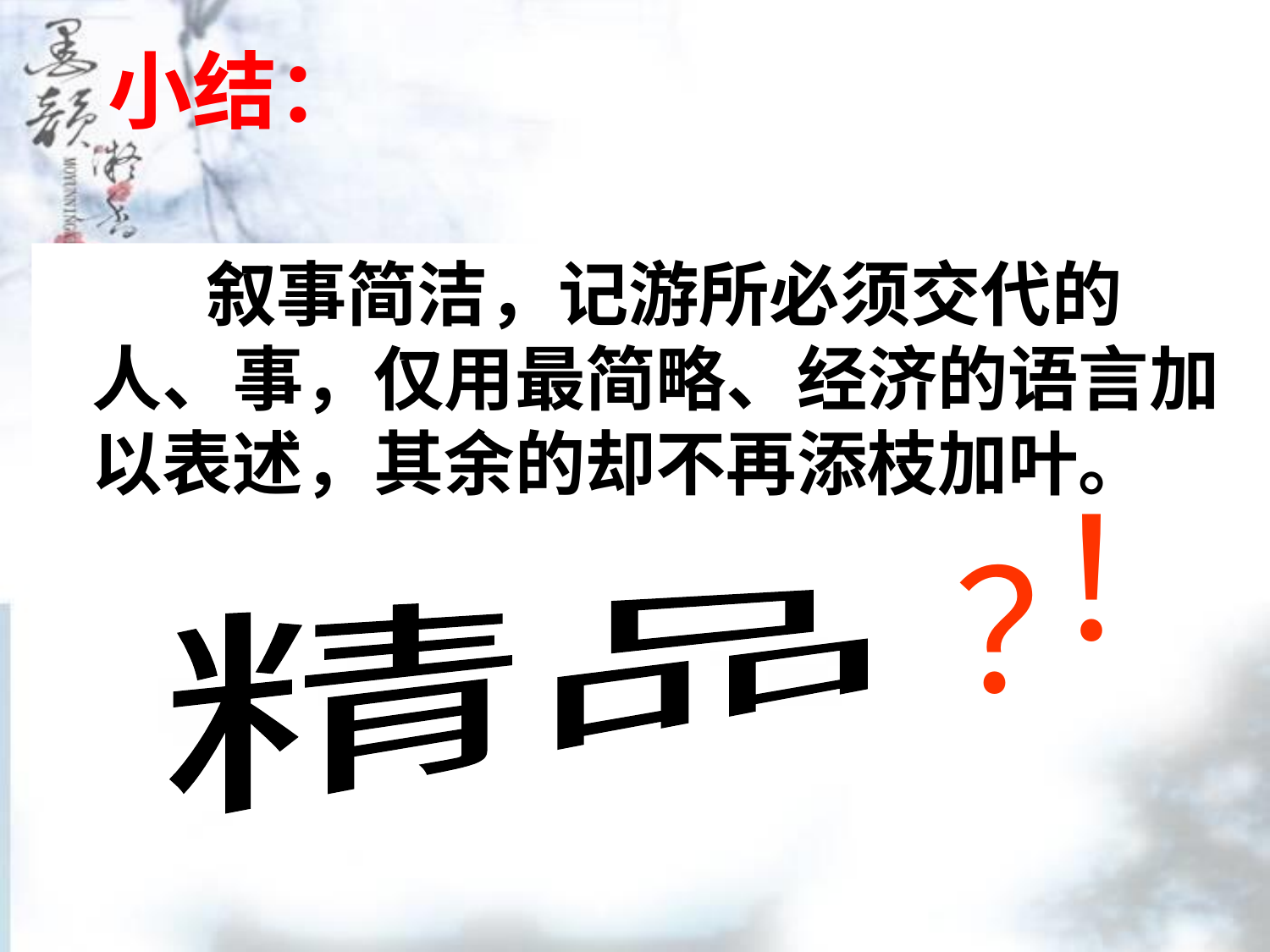

小结：
         叙事简洁，记游所必须交代的人、事，仅用最简略、经济的语言加以表述，其余的却不再添枝加叶。
！
？
精品